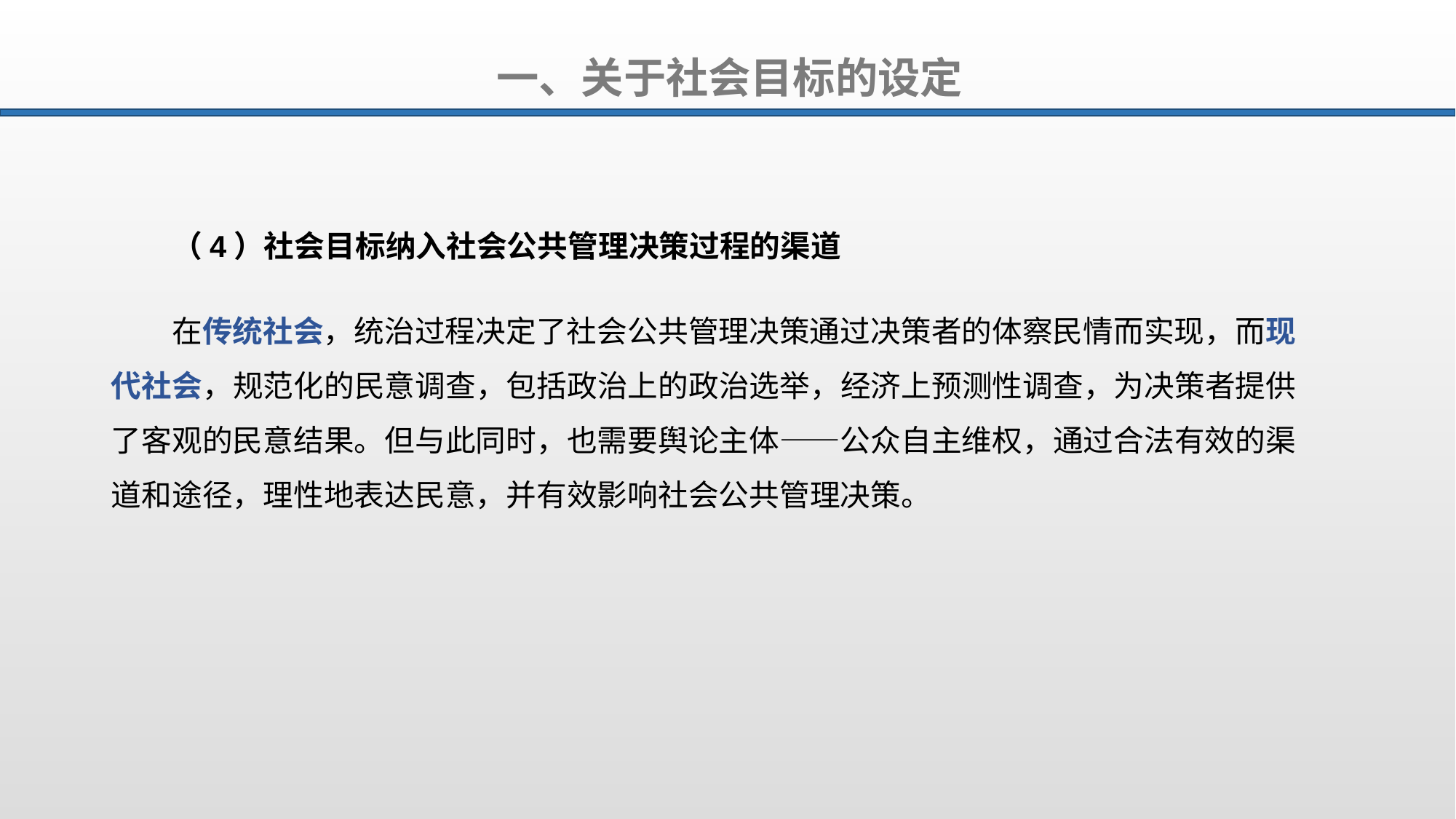

一、关于社会目标的设定

（4）社会目标纳入社会公共管理决策过程的渠道
在传统社会，统治过程决定了社会公共管理决策通过决策者的体察民情而实现，而现代社会，规范化的民意调查，包括政治上的政治选举，经济上预测性调查，为决策者提供了客观的民意结果。但与此同时，也需要舆论主体——公众自主维权，通过合法有效的渠道和途径，理性地表达民意，并有效影响社会公共管理决策。